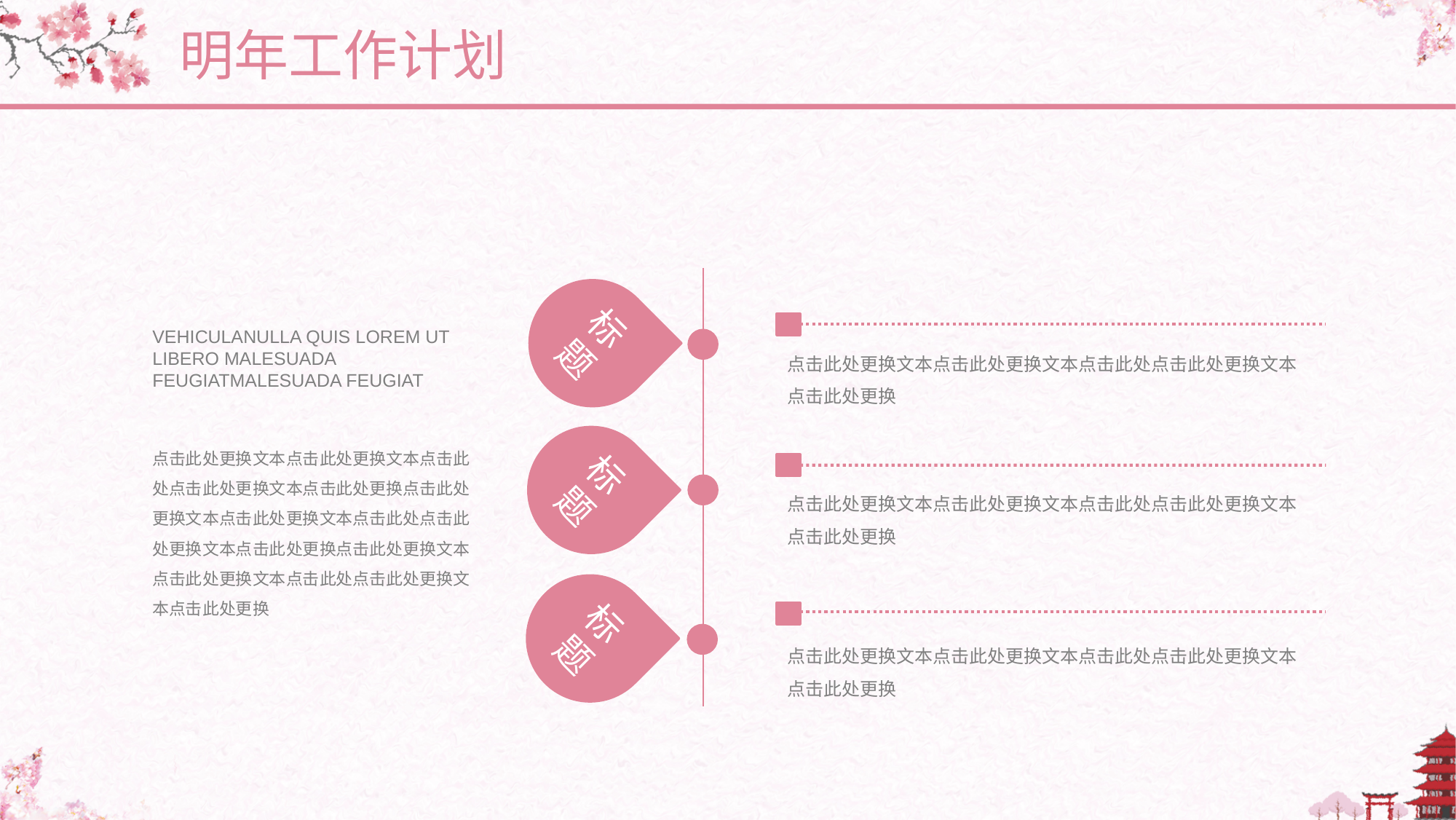

明年工作计划

标题
标题
标题

VEHICULANULLA QUIS LOREM UT LIBERO MALESUADA FEUGIATMALESUADA FEUGIAT

点击此处更换文本点击此处更换文本点击此处点击此处更换文本点击此处更换
点击此处更换文本点击此处更换文本点击此处点击此处更换文本点击此处更换点击此处更换文本点击此处更换文本点击此处点击此处更换文本点击此处更换点击此处更换文本点击此处更换文本点击此处点击此处更换文本点击此处更换

点击此处更换文本点击此处更换文本点击此处点击此处更换文本点击此处更换

点击此处更换文本点击此处更换文本点击此处点击此处更换文本点击此处更换